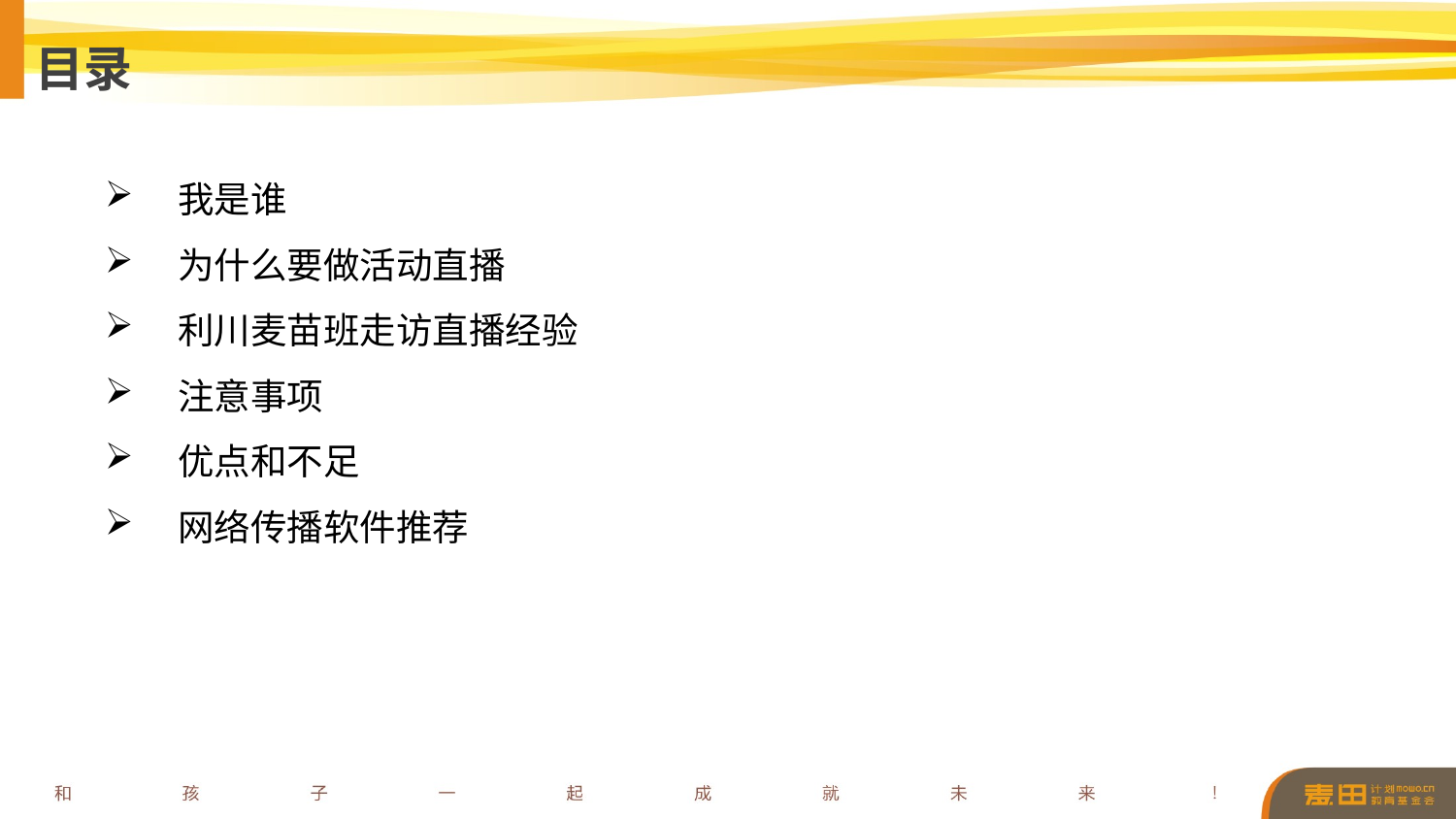

目录
我是谁
为什么要做活动直播
利川麦苗班走访直播经验
注意事项
优点和不足
网络传播软件推荐